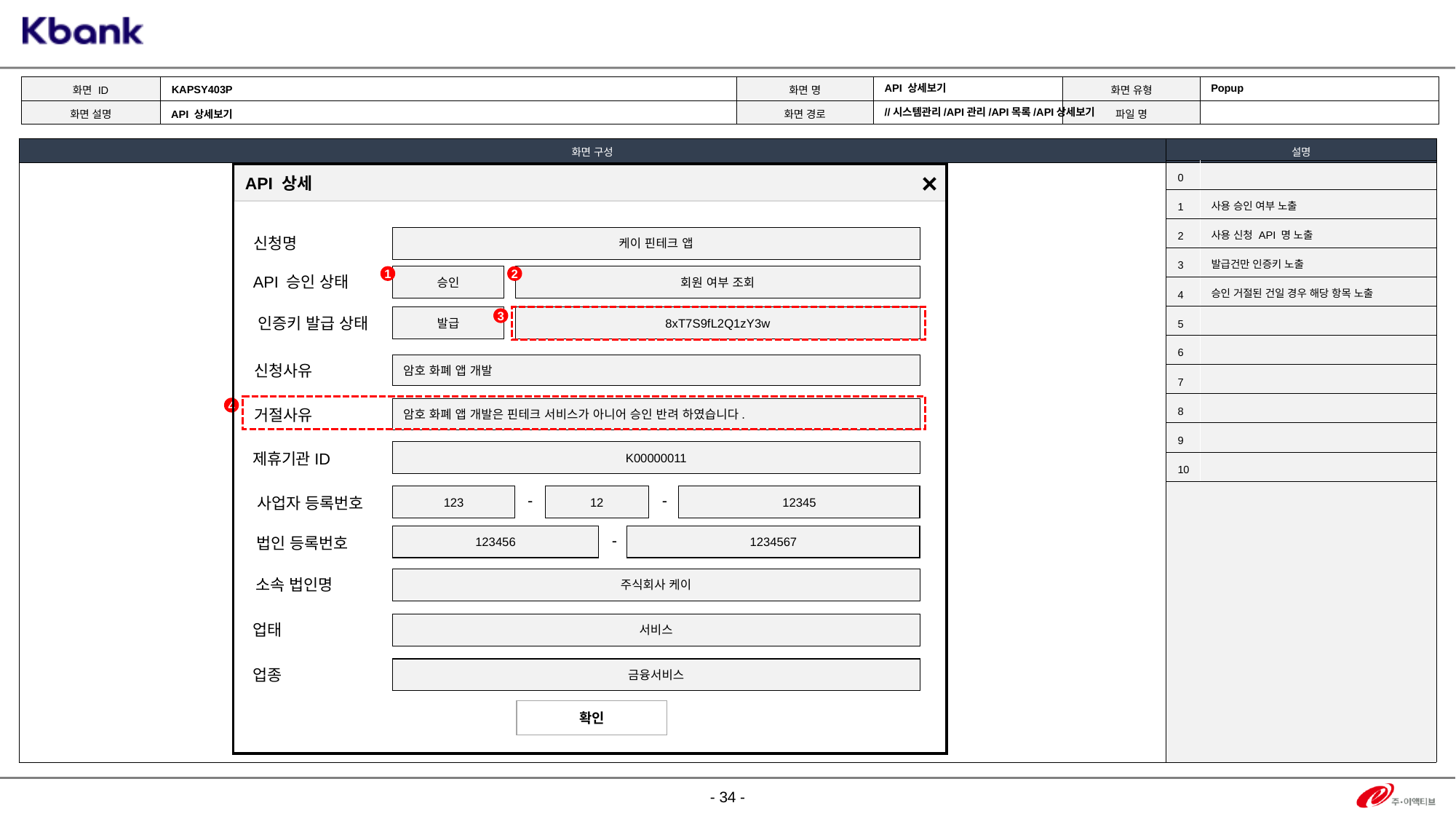

KAPSY403P
Popup
API 상세보기
//시스템관리/API관리/API목록/API상세보기

API 상세보기
| 0 |  |
| --- | --- |
| 1 | 사용 승인 여부 노출 |
| 2 | 사용 신청 API 명 노출 |
| 3 | 발급건만 인증키 노출 |
| 4 | 승인 거절된 건일 경우 해당 항목 노출 |
| 5 |  |
| 6 |  |
| 7 |  |
| 8 |  |
| 9 |  |
| 10 |  |

API 상세
×
케이 핀테크 앱
신청명
승인
회원 여부 조회
1
2
API 승인 상태

발급
8xT7S9fL2Q1zY3w
인증키 발급 상태
3
암호 화폐 앱 개발
신청사유

4
암호 화폐 앱 개발은 핀테크 서비스가 아니어 승인 반려 하였습니다.
거절사유
K00000011
제휴기관ID
-
-
123
12
12345
사업자 등록번호
-
123456
1234567
법인 등록번호
주식회사 케이
소속 법인명
서비스
업태
금융서비스
업종
확인